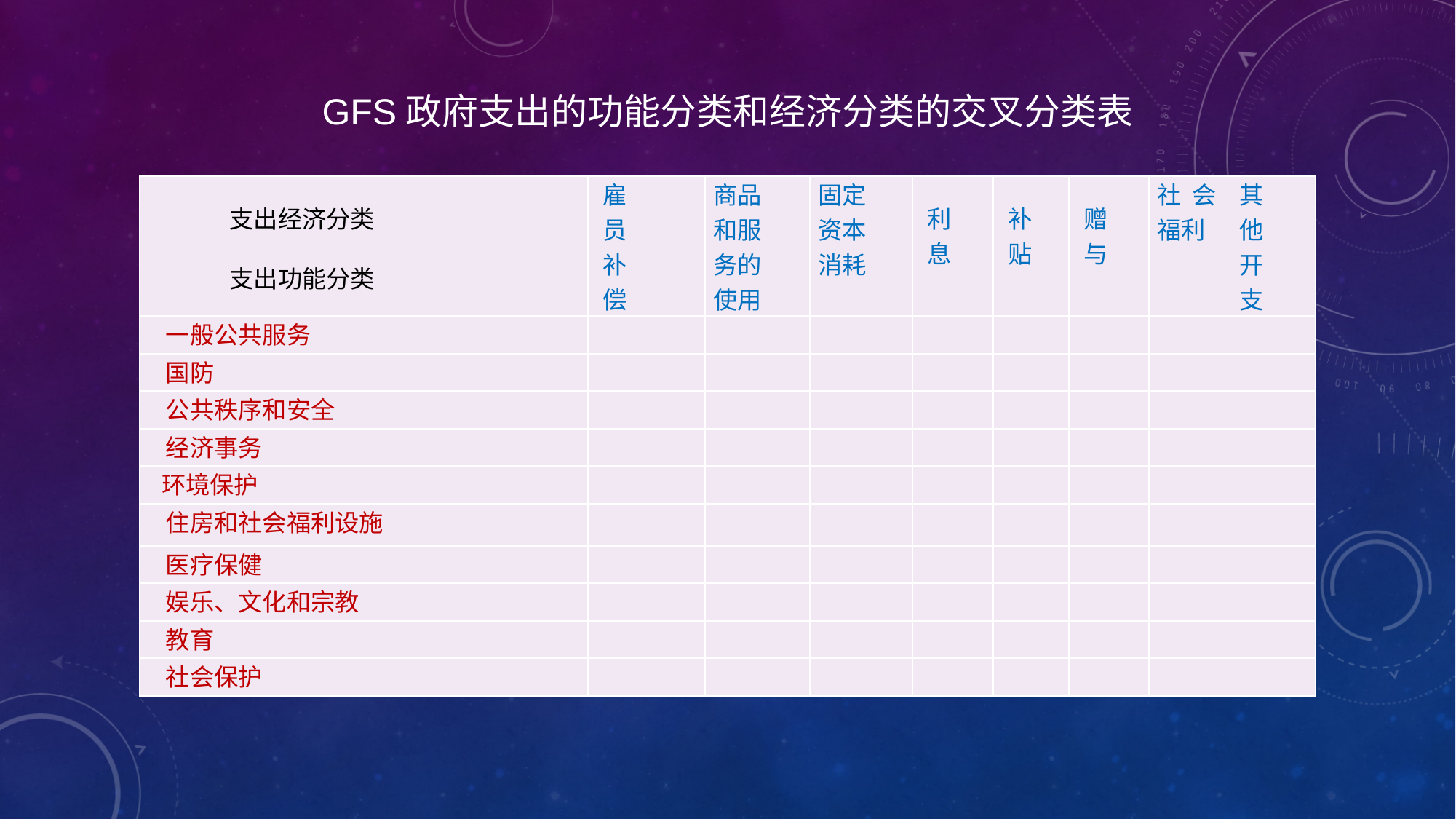

GFS政府支出的功能分类和经济分类的交叉分类表
| 支出经济分类   支出功能分类 | 雇 员 补 偿 | 商品 和服 务的 使用 | 固定 资本 消耗 | 利 息 | 补 贴 | 赠 与 | 社会福利 | 其 他 开 支 |
| --- | --- | --- | --- | --- | --- | --- | --- | --- |
| 一般公共服务 |  |  |  |  |  |  |  |  |
| 国防 |  |  |  |  |  |  |  |  |
| 公共秩序和安全 |  |  |  |  |  |  |  |  |
| 经济事务 |  |  |  |  |  |  |  |  |
| 环境保护 |  |  |  |  |  |  |  |  |
| 住房和社会福利设施 |  |  |  |  |  |  |  |  |
| 医疗保健 |  |  |  |  |  |  |  |  |
| 娱乐、文化和宗教 |  |  |  |  |  |  |  |  |
| 教育 |  |  |  |  |  |  |  |  |
| 社会保护 |  |  |  |  |  |  |  |  |